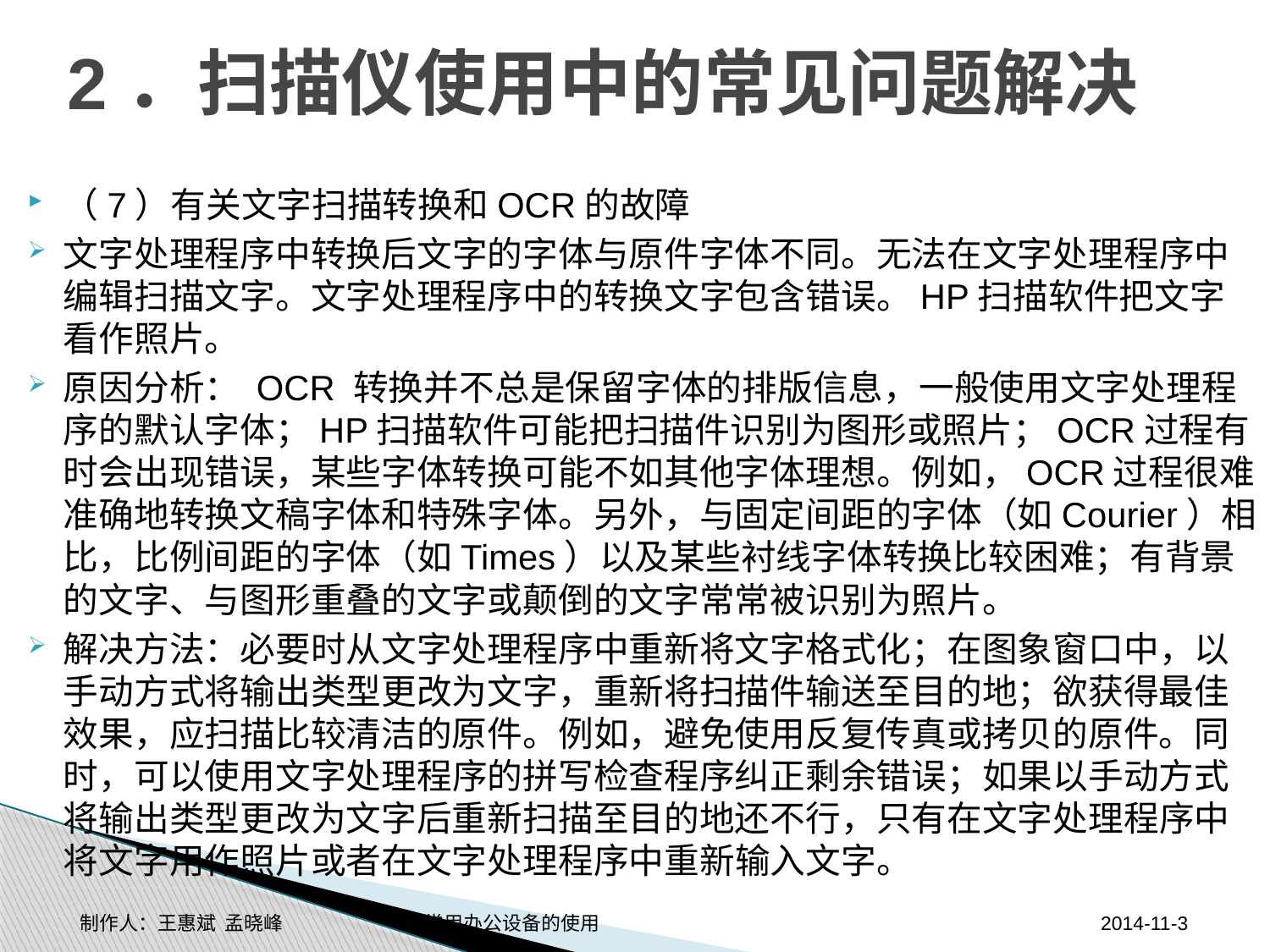

# 2．扫描仪使用中的常见问题解决
（7）有关文字扫描转换和OCR的故障
文字处理程序中转换后文字的字体与原件字体不同。无法在文字处理程序中编辑扫描文字。文字处理程序中的转换文字包含错误。HP扫描软件把文字看作照片。
原因分析： OCR 转换并不总是保留字体的排版信息，一般使用文字处理程序的默认字体；HP扫描软件可能把扫描件识别为图形或照片；OCR过程有时会出现错误，某些字体转换可能不如其他字体理想。例如，OCR过程很难准确地转换文稿字体和特殊字体。另外，与固定间距的字体（如Courier）相比，比例间距的字体（如Times）以及某些衬线字体转换比较困难；有背景的文字、与图形重叠的文字或颠倒的文字常常被识别为照片。
解决方法：必要时从文字处理程序中重新将文字格式化；在图象窗口中，以手动方式将输出类型更改为文字，重新将扫描件输送至目的地；欲获得最佳效果，应扫描比较清洁的原件。例如，避免使用反复传真或拷贝的原件。同时，可以使用文字处理程序的拼写检查程序纠正剩余错误；如果以手动方式将输出类型更改为文字后重新扫描至目的地还不行，只有在文字处理程序中将文字用作照片或者在文字处理程序中重新输入文字。

制作人：王惠斌  孟晓峰                                常用办公设备的使用
2014-11-3